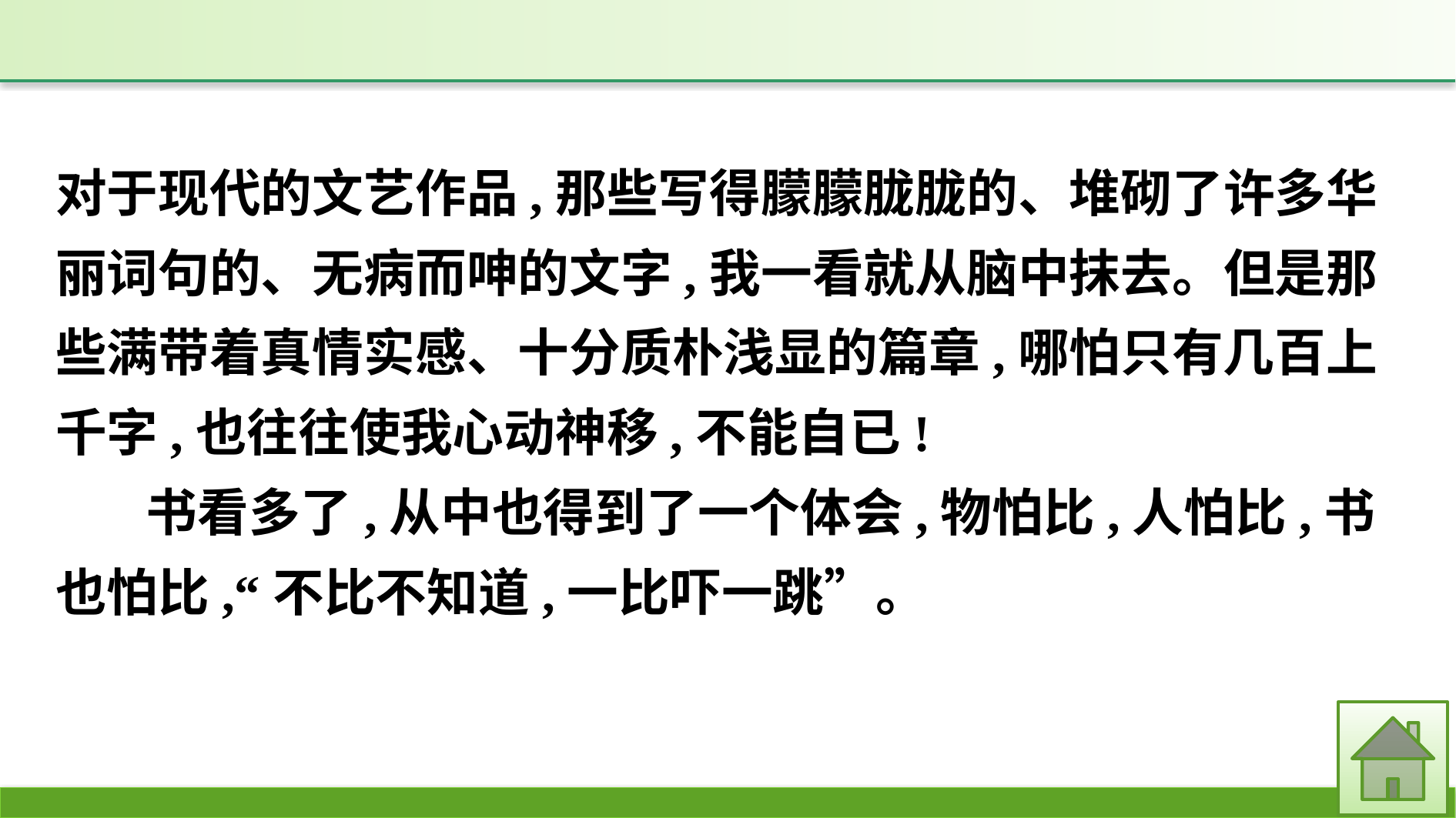

对于现代的文艺作品,那些写得朦朦胧胧的、堆砌了许多华丽词句的、无病而呻的文字,我一看就从脑中抹去。但是那些满带着真情实感、十分质朴浅显的篇章,哪怕只有几百上千字,也往往使我心动神移,不能自已!
书看多了,从中也得到了一个体会,物怕比,人怕比,书也怕比,“不比不知道,一比吓一跳”。